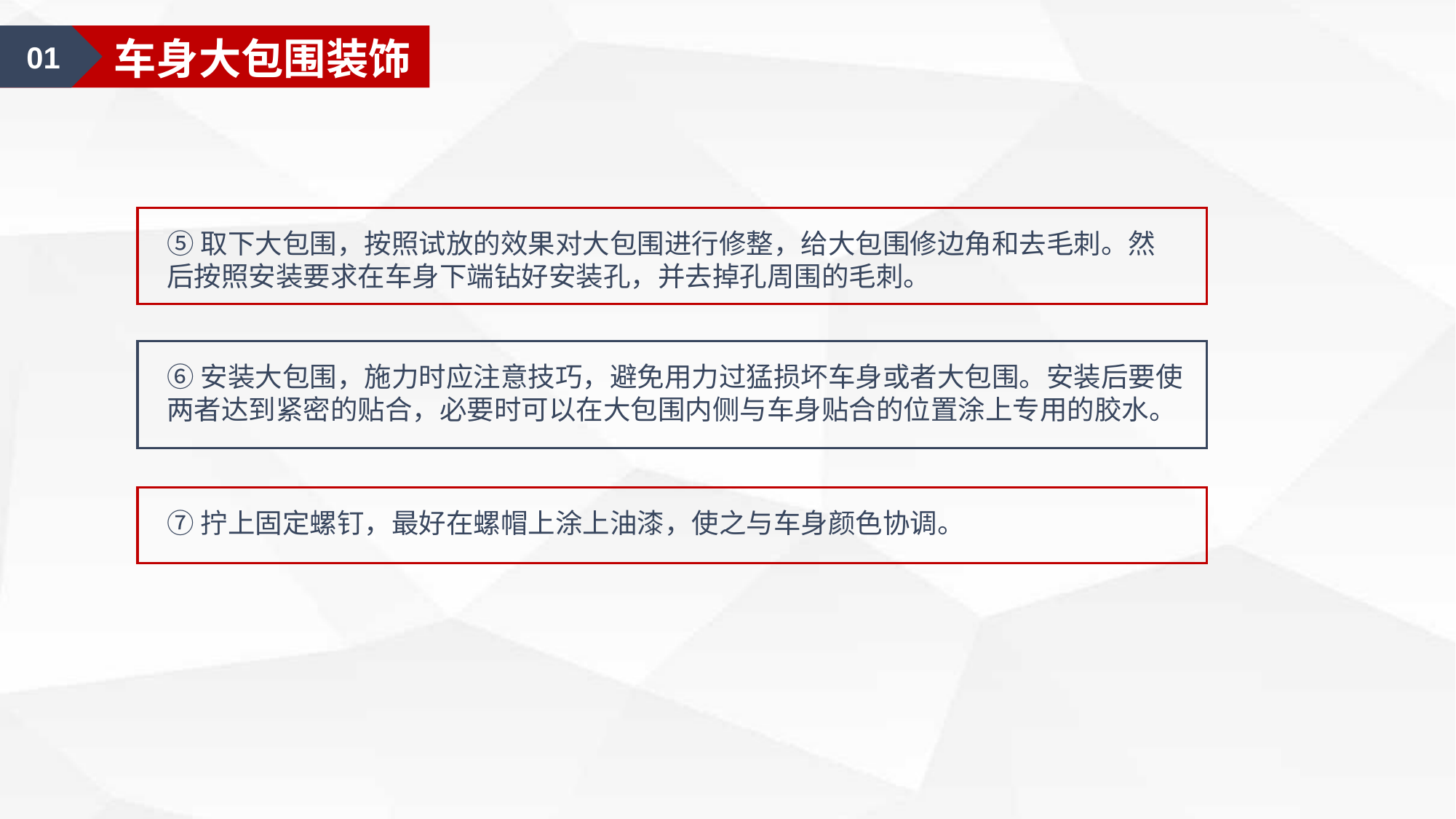

01
车身大包围装饰

⑤取下大包围，按照试放的效果对大包围进行修整，给大包围修边角和去毛刺。然后按照安装要求在车身下端钻好安装孔，并去掉孔周围的毛刺。

⑥安装大包围，施力时应注意技巧，避免用力过猛损坏车身或者大包围。安装后要使两者达到紧密的贴合，必要时可以在大包围内侧与车身贴合的位置涂上专用的胶水。

⑦拧上固定螺钉，最好在螺帽上涂上油漆，使之与车身颜色协调。